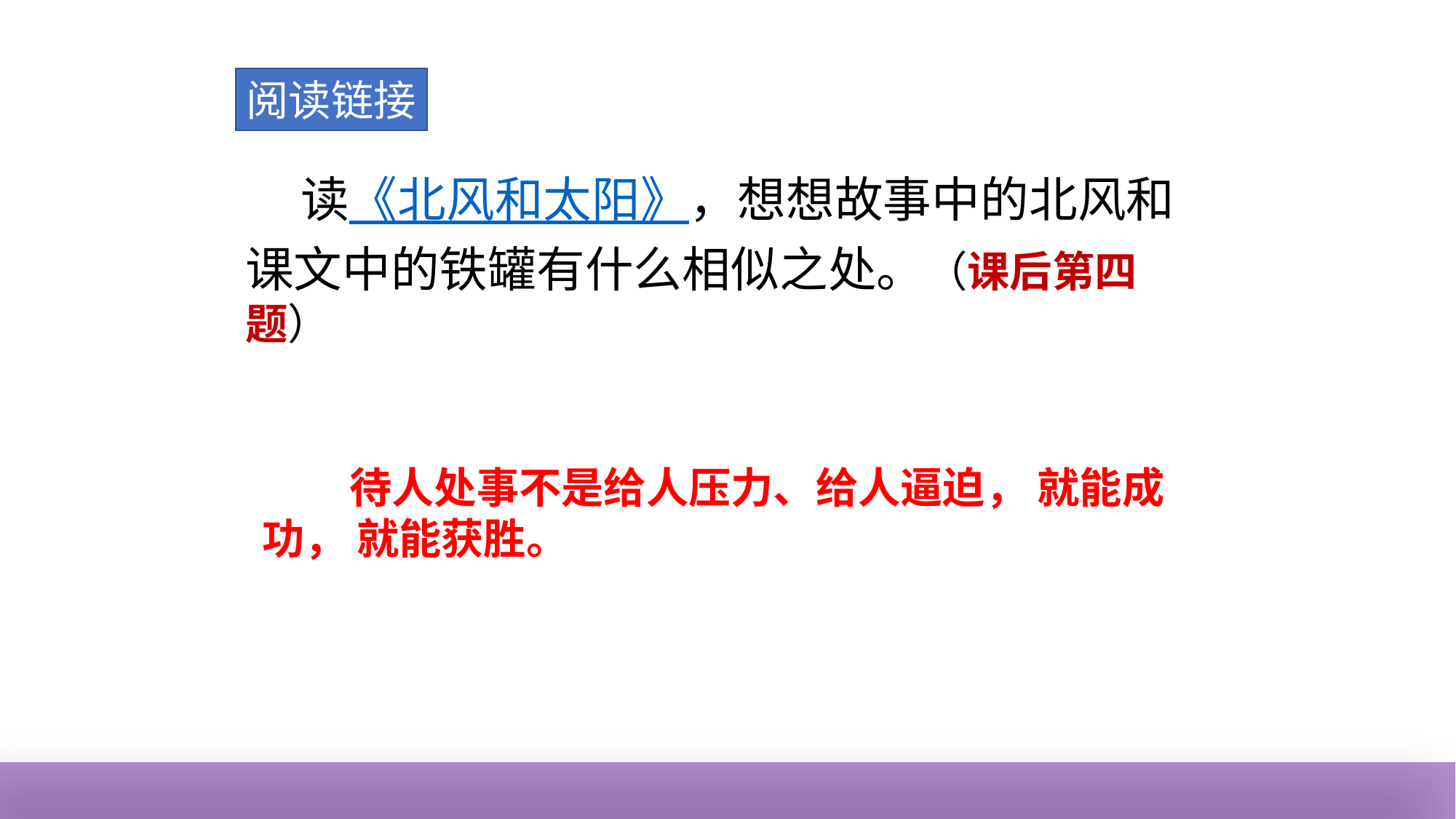

阅读链接
    读《北风和太阳》，想想故事中的北风和课文中的铁罐有什么相似之处。（课后第四题）
        待人处事不是给人压力、给人逼迫， 就能成功， 就能获胜。